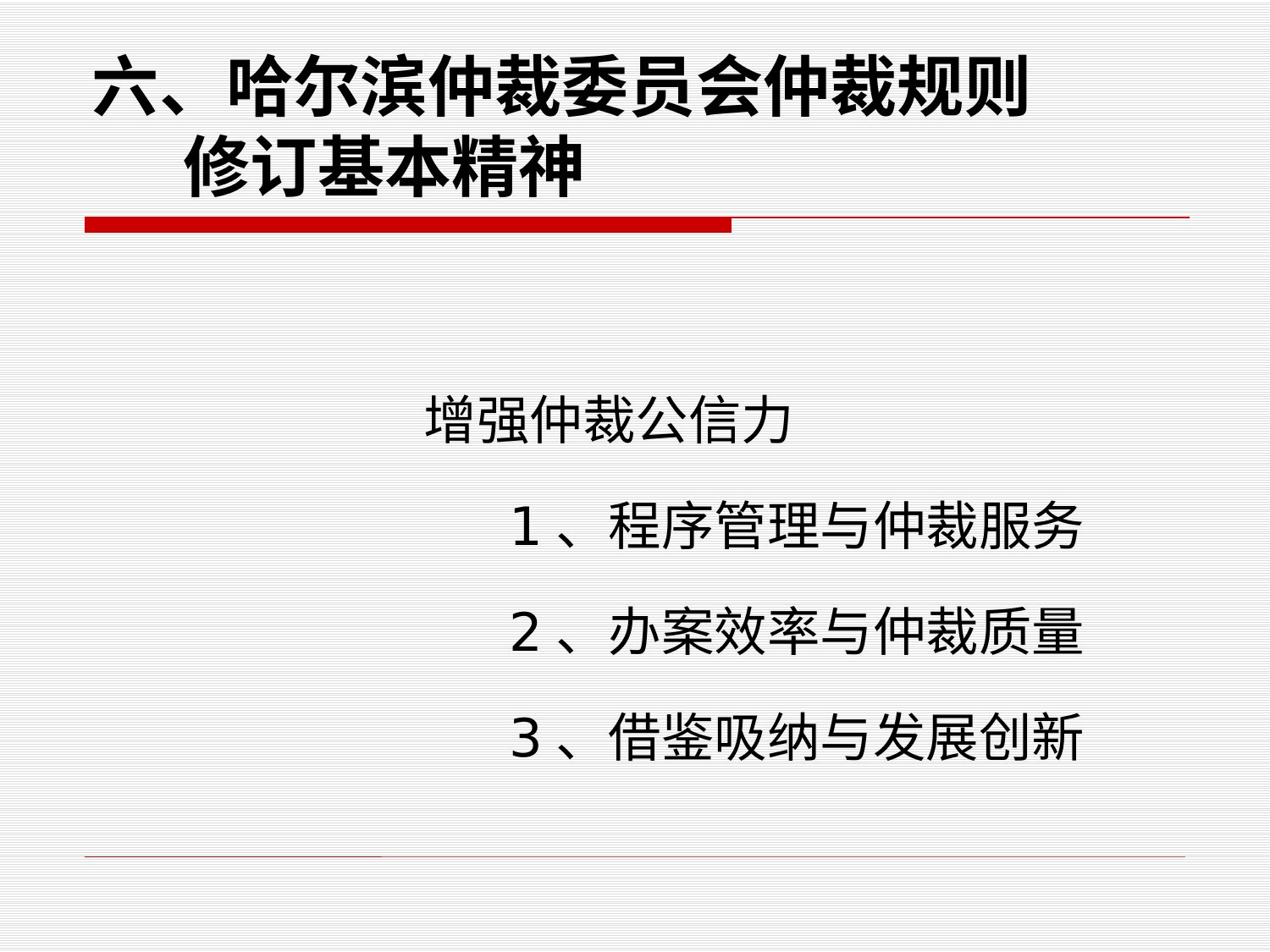

# 六、哈尔滨仲裁委员会仲裁规则 修订基本精神

                           增强仲裁公信力
                         1、程序管理与仲裁服务
                         2、办案效率与仲裁质量
                         3、借鉴吸纳与发展创新